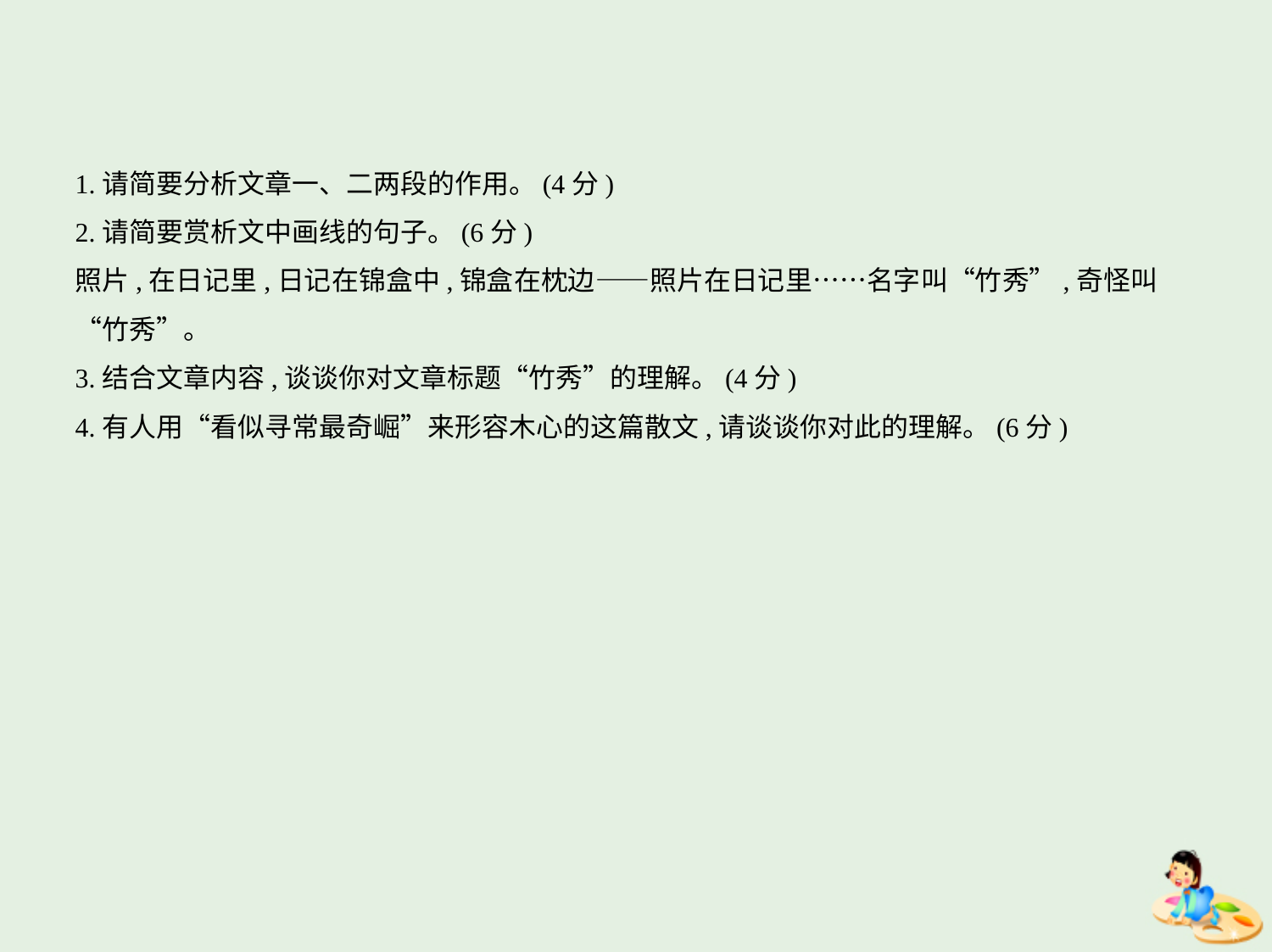

1.请简要分析文章一、二两段的作用。(4分)
2.请简要赏析文中画线的句子。(6分)
照片,在日记里,日记在锦盒中,锦盒在枕边——照片在日记里……名字叫“竹秀”,奇怪叫
“竹秀”。
3.结合文章内容,谈谈你对文章标题“竹秀”的理解。(4分)
4.有人用“看似寻常最奇崛”来形容木心的这篇散文,请谈谈你对此的理解。(6分)